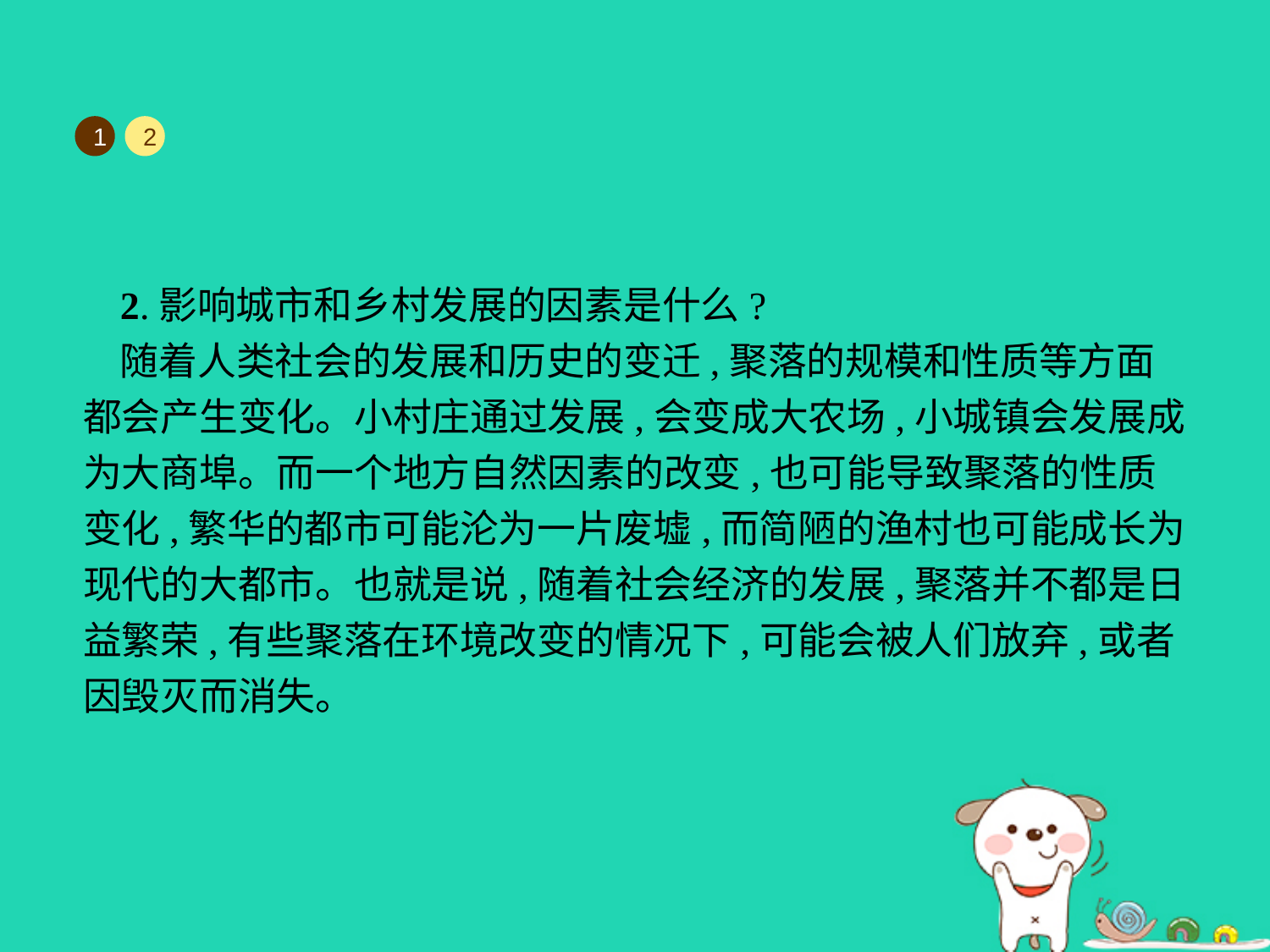

1
2
2.影响城市和乡村发展的因素是什么?
随着人类社会的发展和历史的变迁,聚落的规模和性质等方面都会产生变化。小村庄通过发展,会变成大农场,小城镇会发展成为大商埠。而一个地方自然因素的改变,也可能导致聚落的性质变化,繁华的都市可能沦为一片废墟,而简陋的渔村也可能成长为现代的大都市。也就是说,随着社会经济的发展,聚落并不都是日益繁荣,有些聚落在环境改变的情况下,可能会被人们放弃,或者因毁灭而消失。